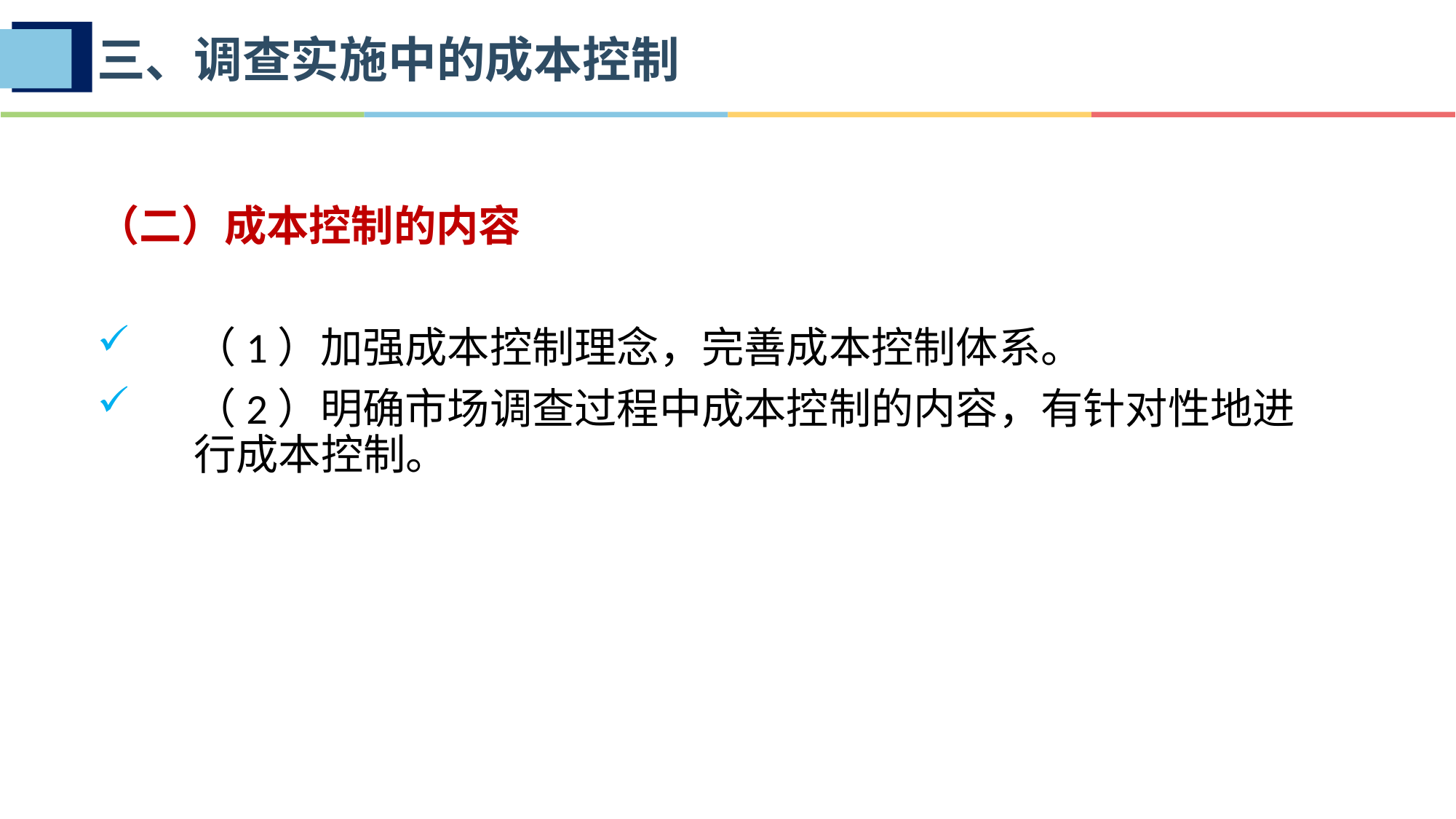

三、调查实施中的成本控制

（二）成本控制的内容

（1）加强成本控制理念，完善成本控制体系。
（2）明确市场调查过程中成本控制的内容，有针对性地进行成本控制。